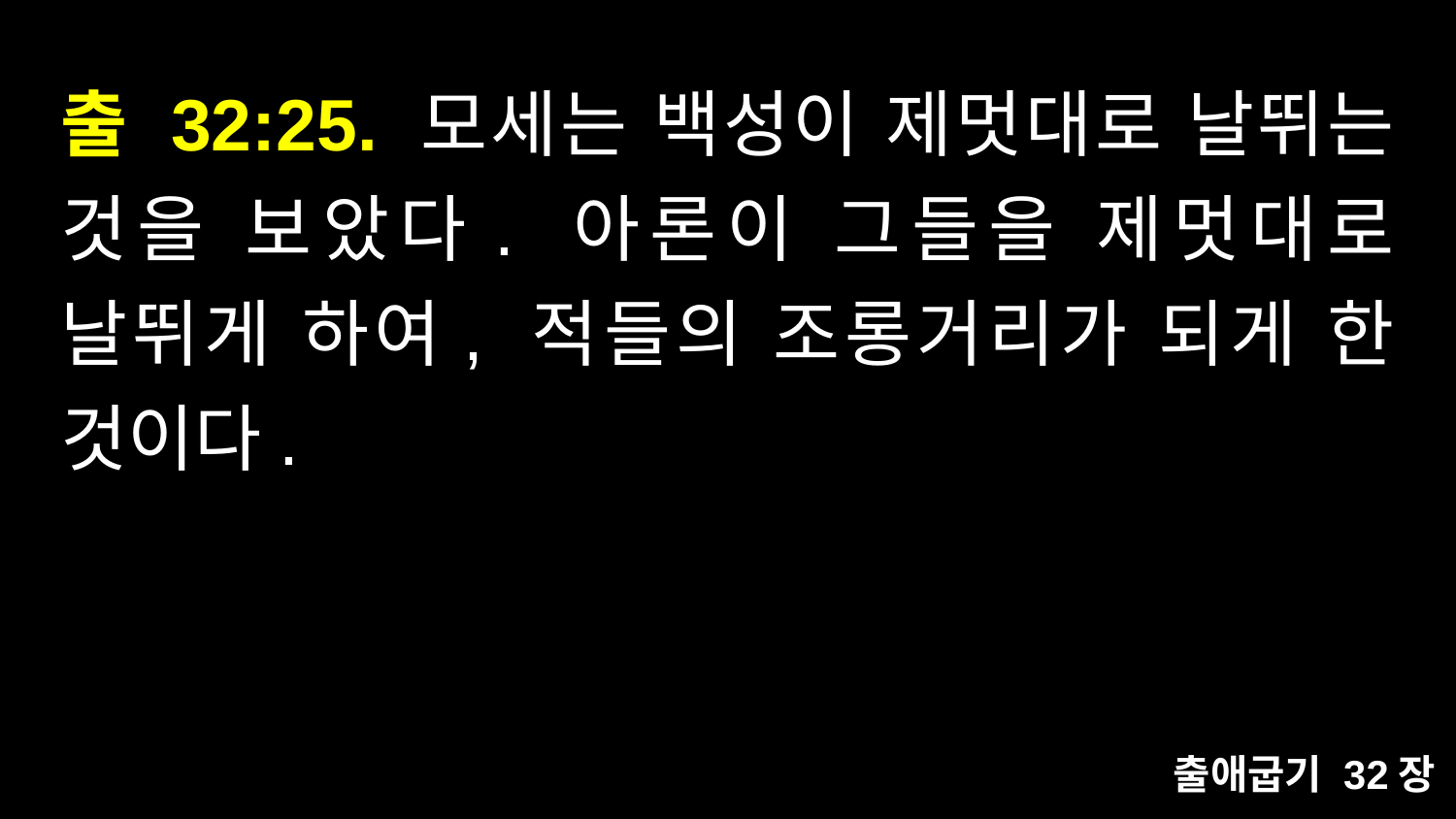

# 출 32:25. 모세는 백성이 제멋대로 날뛰는 것을 보았다. 아론이 그들을 제멋대로 날뛰게 하여, 적들의 조롱거리가 되게 한 것이다.
출애굽기 32장